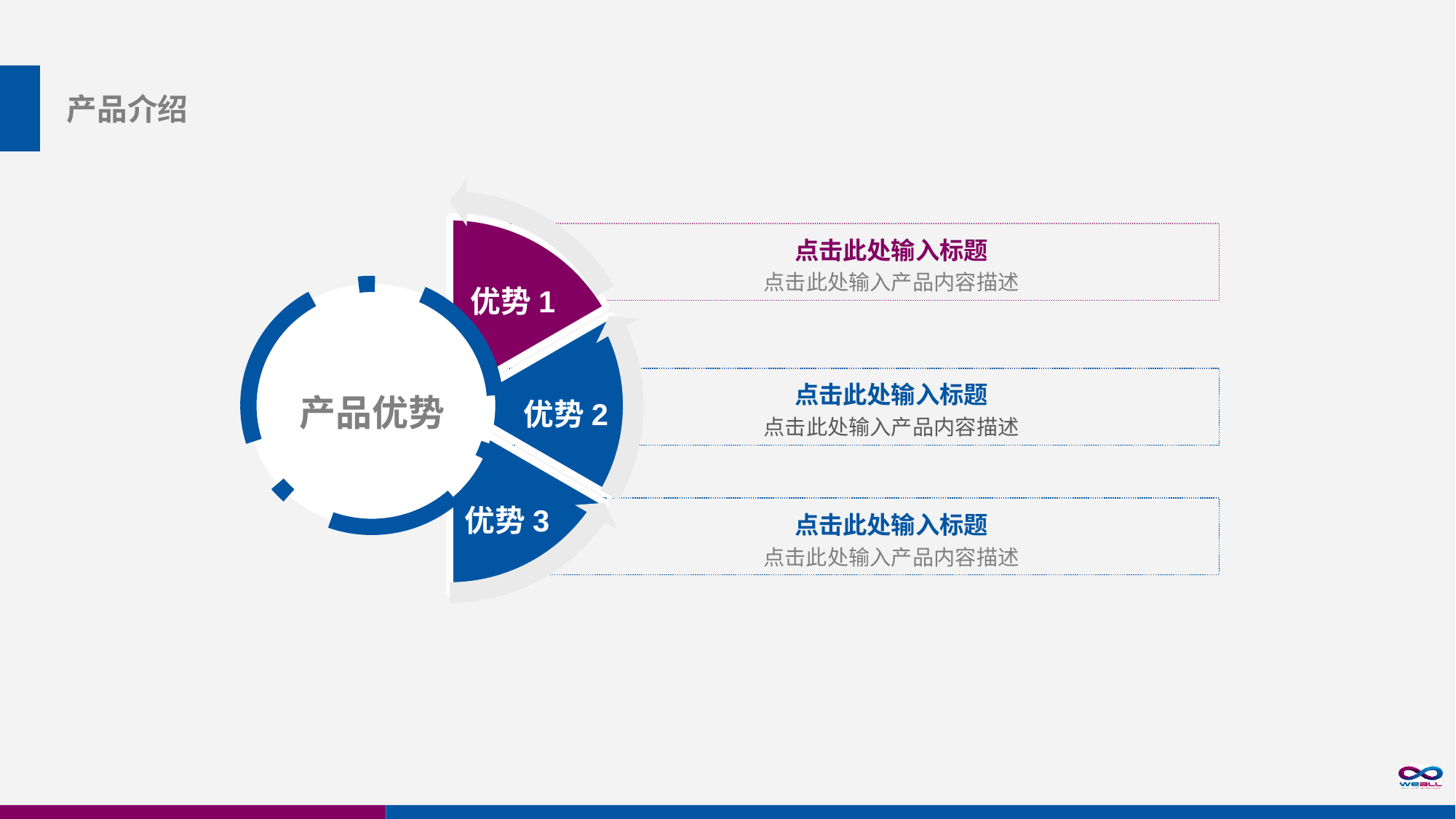

产品介绍

点击此处输入标题
点击此处输入产品内容描述

优势1
产品优势
点击此处输入标题
点击此处输入产品内容描述
优势2
优势3
点击此处输入标题
点击此处输入产品内容描述